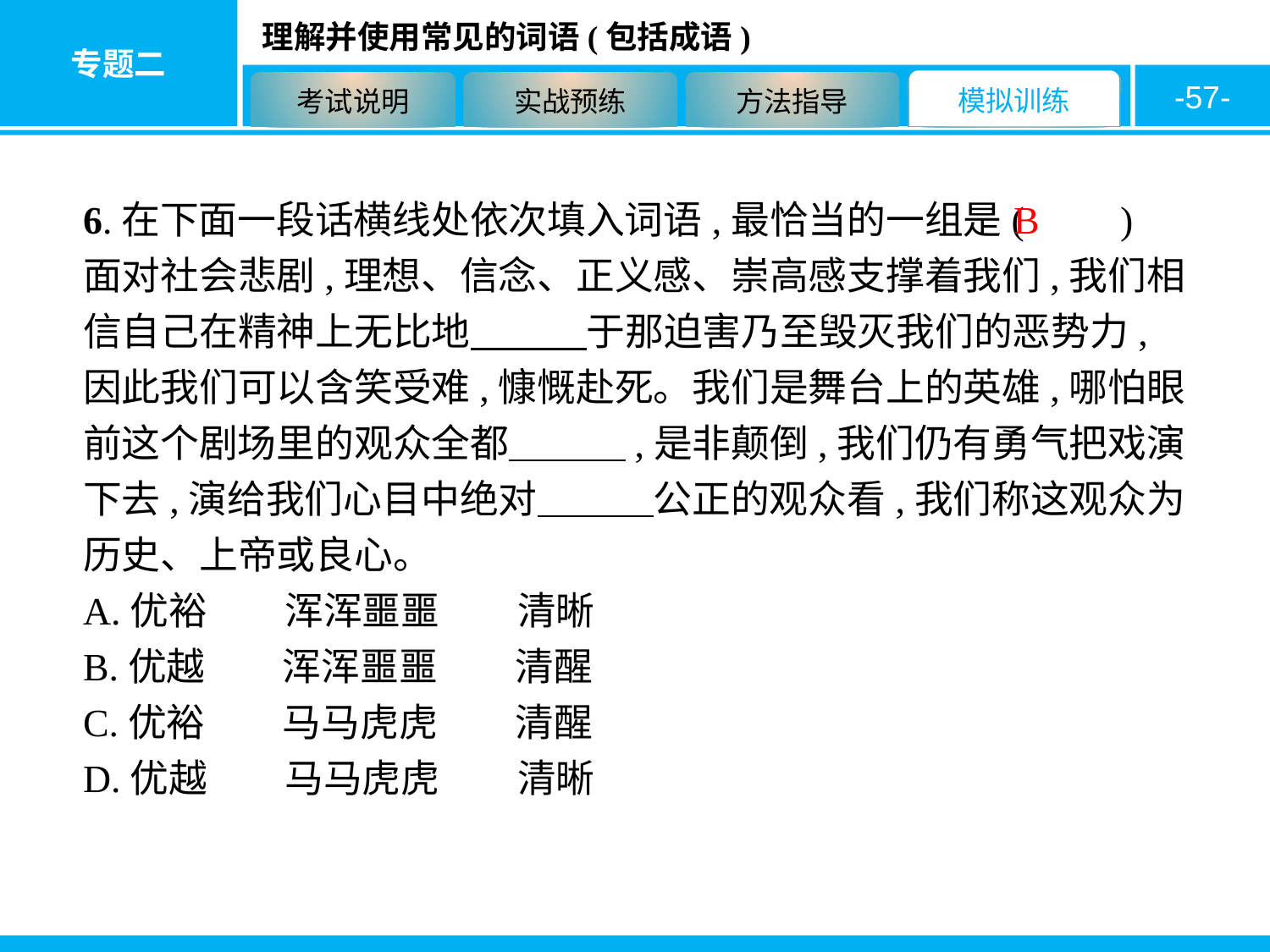

-57-
6.在下面一段话横线处依次填入词语,最恰当的一组是(　　)
面对社会悲剧,理想、信念、正义感、崇高感支撑着我们,我们相信自己在精神上无比地　　　于那迫害乃至毁灭我们的恶势力,因此我们可以含笑受难,慷慨赴死。我们是舞台上的英雄,哪怕眼前这个剧场里的观众全都　　　,是非颠倒,我们仍有勇气把戏演下去,演给我们心目中绝对　　　公正的观众看,我们称这观众为历史、上帝或良心。
A.优裕　　浑浑噩噩　　清晰
B.优越　　浑浑噩噩　　清醒
C.优裕　　马马虎虎　　清醒
D.优越　　马马虎虎　　清晰
B